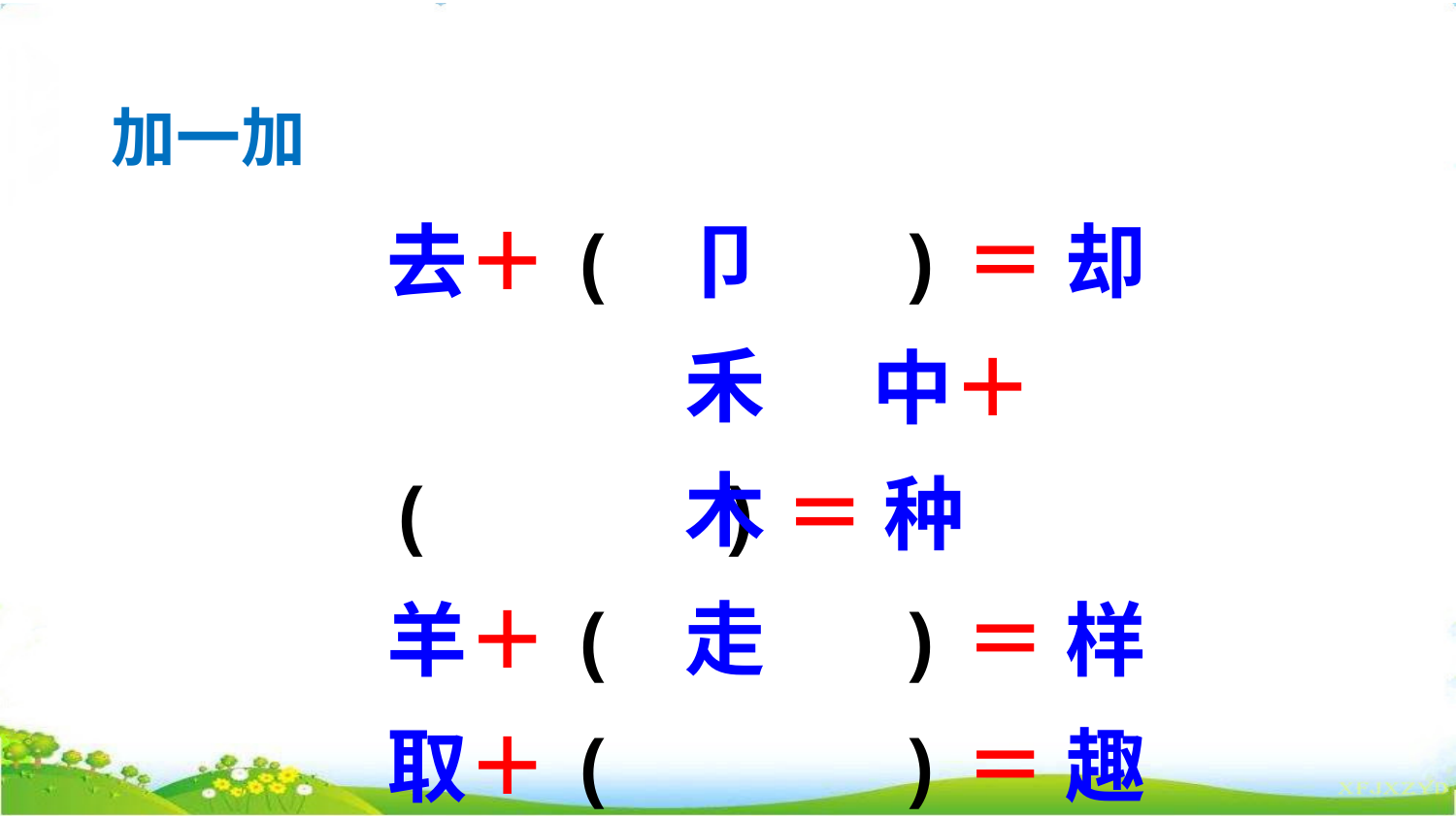

加一加
去＋(　　　)＝ 却　　　　　　中＋(　　　)＝ 种
羊＋(　　　)＝ 样
取＋(　　　)＝ 趣
卩
禾
木
走